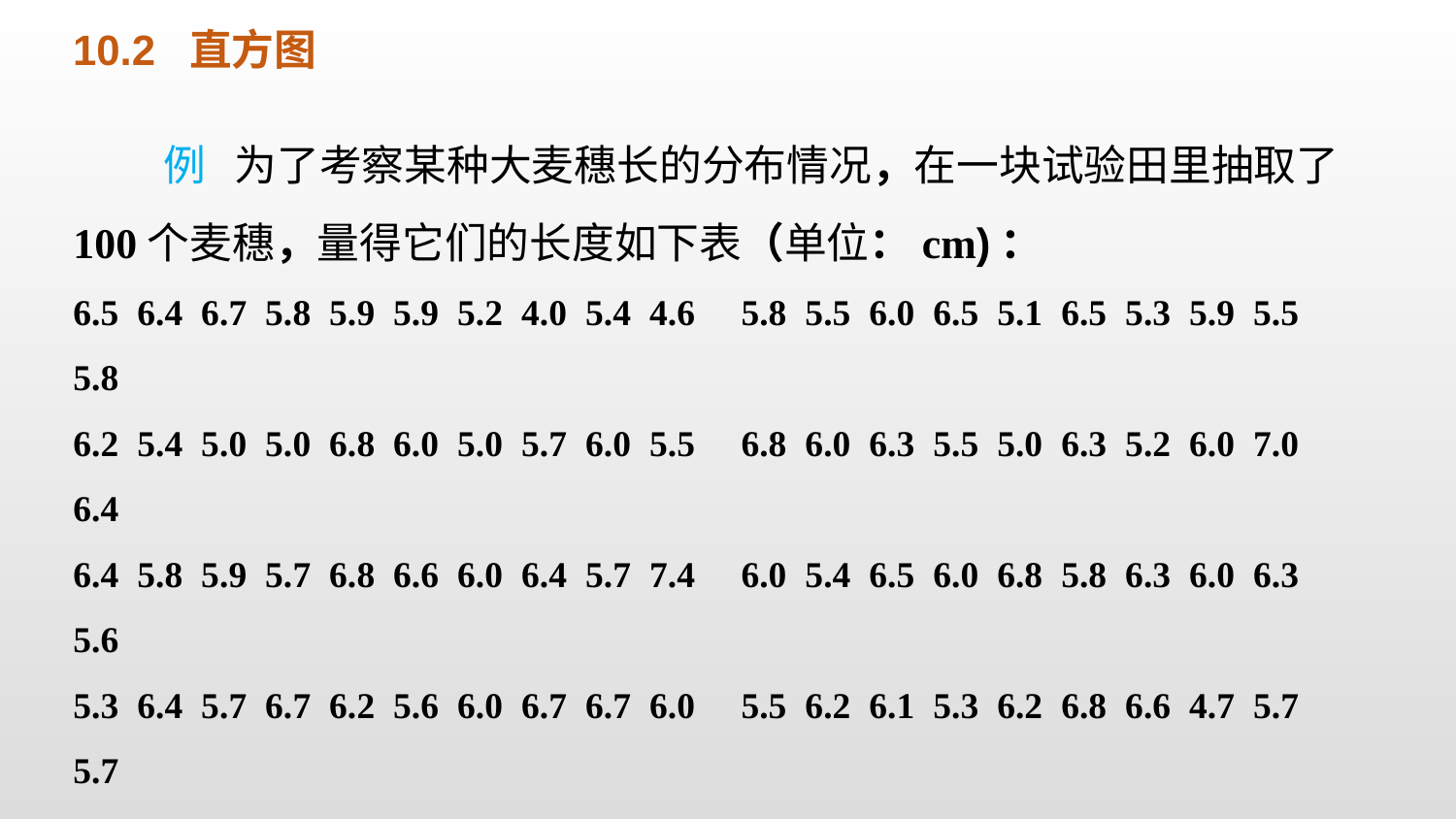

10.2  直方图
        例   为了考察某种大麦穗长的分布情况，在一块试验田里抽取了100个麦穗，量得它们的长度如下表（单位：cm)：
6.5  6.4  6.7  5.8  5.9  5.9  5.2  4.0  5.4  4.6     5.8  5.5  6.0  6.5  5.1  6.5  5.3  5.9  5.5  5.8
6.2  5.4  5.0  5.0  6.8  6.0  5.0  5.7  6.0  5.5     6.8  6.0  6.3  5.5  5.0  6.3  5.2  6.0  7.0  6.4
6.4  5.8  5.9  5.7  6.8  6.6  6.0  6.4  5.7  7.4     6.0  5.4  6.5  6.0  6.8  5.8  6.3  6.0  6.3  5.6
5.3  6.4  5.7  6.7  6.2  5.6  6.0  6.7  6.7  6.0     5.5  6.2  6.1  5.3  6.2  6.8  6.6  4.7  5.7  5.7
5.8  5.3  7.0  6.0  6.0  5.9  5.4  6.0  5.2  6.0     6.3  5.7  6.8  6.1  4.5  5.6  6.3  6.0  5.8  6.3
        列出样本的频数分布表，画出频数分布直方图.